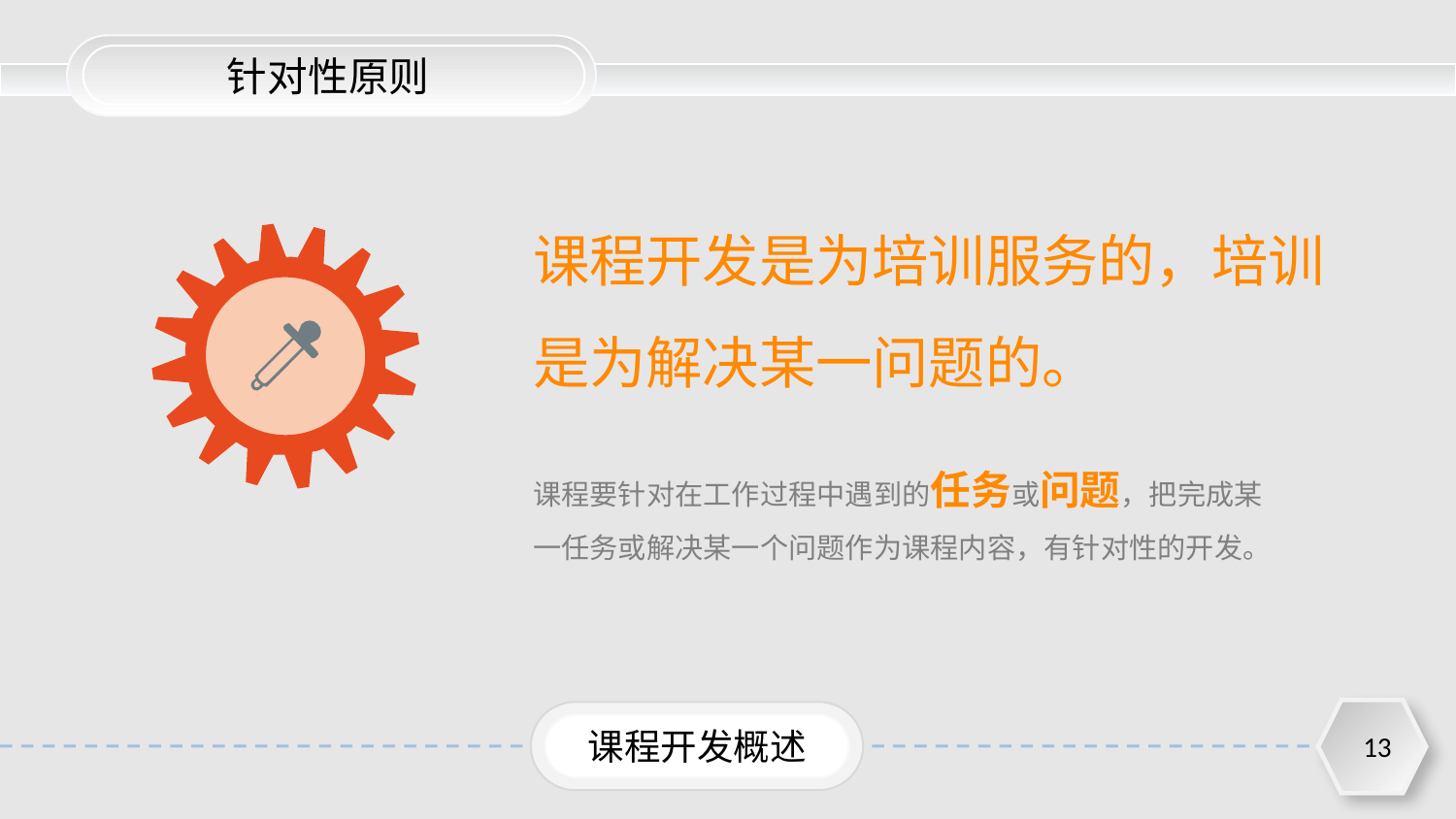

针对性原则
课程开发是为培训服务的，培训是为解决某一问题的。

课程要针对在工作过程中遇到的任务或问题，把完成某一任务或解决某一个问题作为课程内容，有针对性的开发。
课程开发概述